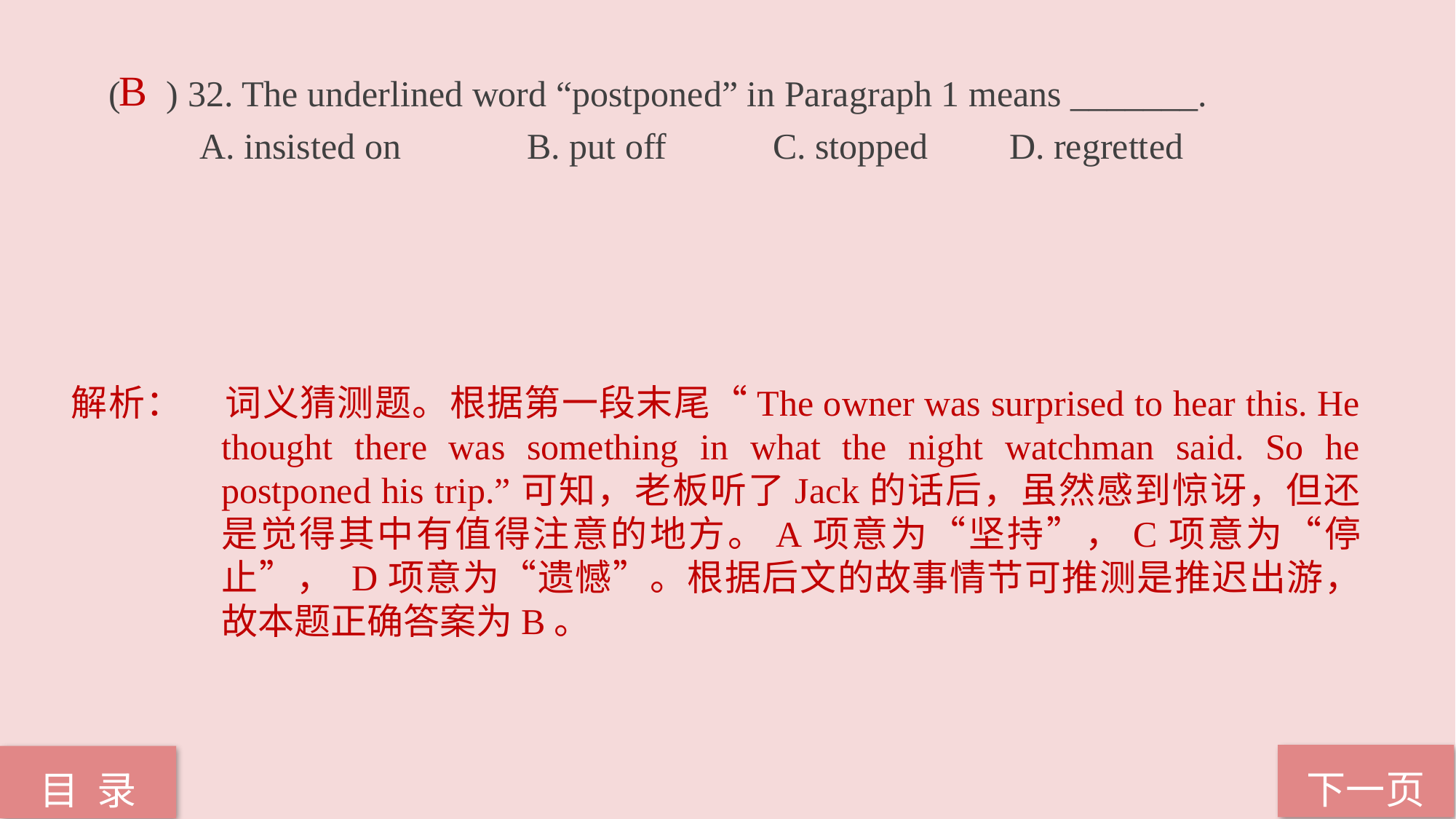

(     ) 32. The underlined word “postponed” in Paragraph 1 means _______.
          A. insisted on 	          B. put off 	 C. stopped 	   D. regretted
B
解析：	词义猜测题。根据第一段末尾“The owner was surprised to hear this. He thought there was something in what the night watchman said. So he postponed his trip.”可知，老板听了Jack的话后，虽然感到惊讶，但还是觉得其中有值得注意的地方。A项意为“坚持”，C项意为“停止”， D项意为“遗憾”。根据后文的故事情节可推测是推迟出游，故本题正确答案为B。